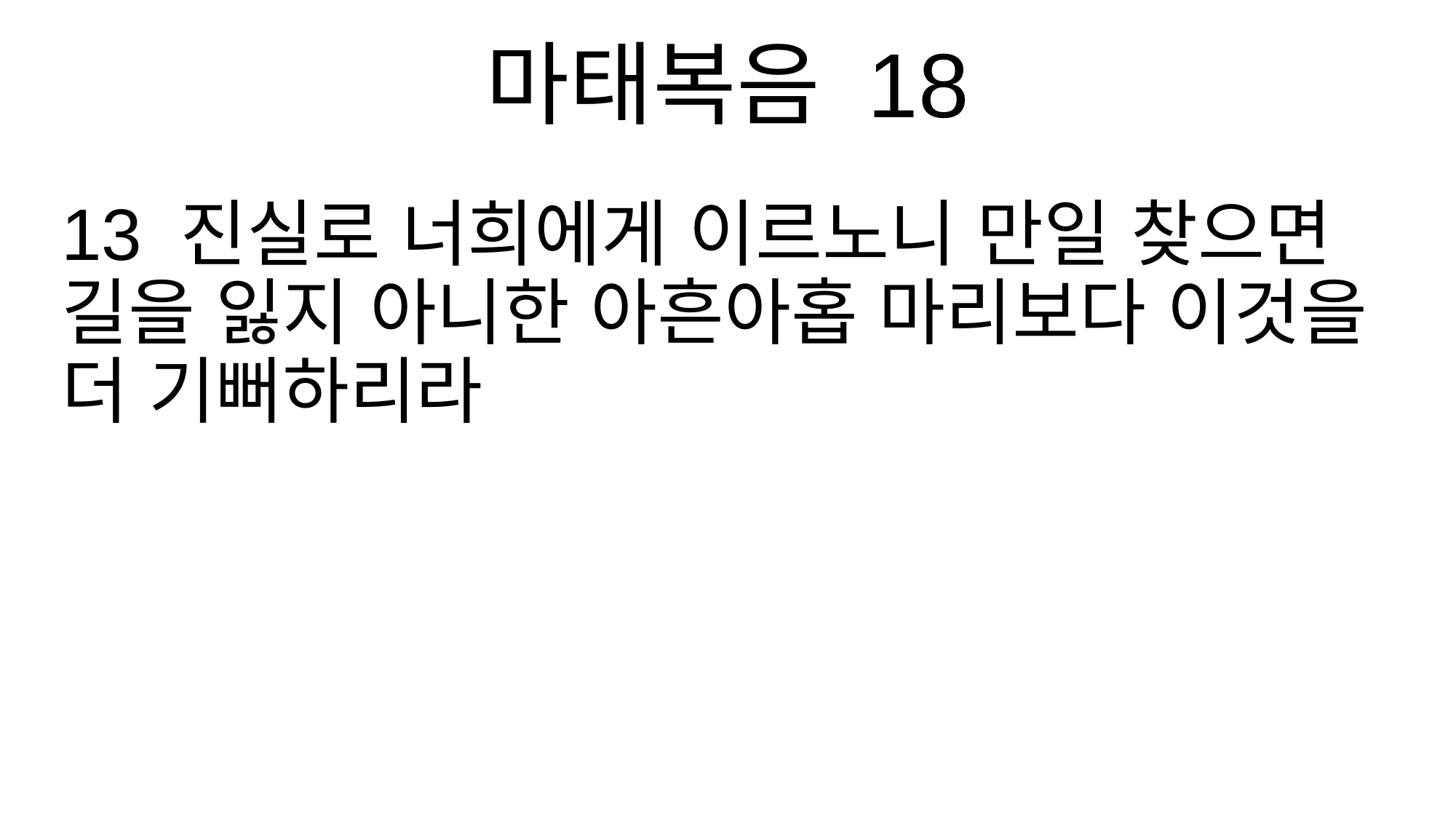

마태복음 18
13 진실로 너희에게 이르노니 만일 찾으면 길을 잃지 아니한 아흔아홉 마리보다 이것을 더 기뻐하리라